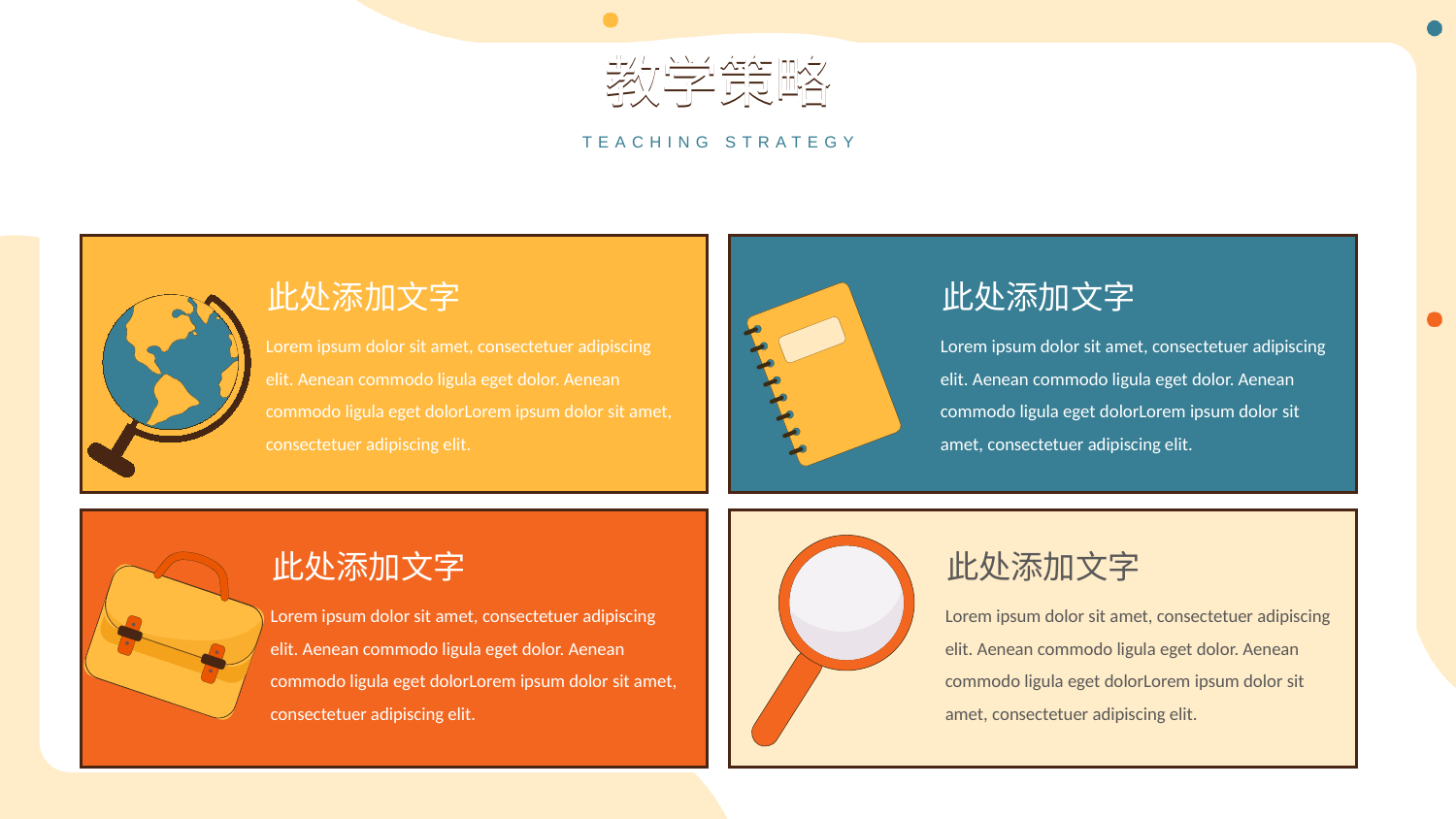

教学策略
教学策略
TEACHING STRATEGY

此处添加文字
此处添加文字

Lorem ipsum dolor sit amet, consectetuer adipiscing elit. Aenean commodo ligula eget dolor. Aenean commodo ligula eget dolorLorem ipsum dolor sit amet, consectetuer adipiscing elit.
Lorem ipsum dolor sit amet, consectetuer adipiscing elit. Aenean commodo ligula eget dolor. Aenean commodo ligula eget dolorLorem ipsum dolor sit amet, consectetuer adipiscing elit.

此处添加文字
此处添加文字

Lorem ipsum dolor sit amet, consectetuer adipiscing elit. Aenean commodo ligula eget dolor. Aenean commodo ligula eget dolorLorem ipsum dolor sit amet, consectetuer adipiscing elit.
Lorem ipsum dolor sit amet, consectetuer adipiscing elit. Aenean commodo ligula eget dolor. Aenean commodo ligula eget dolorLorem ipsum dolor sit amet, consectetuer adipiscing elit.